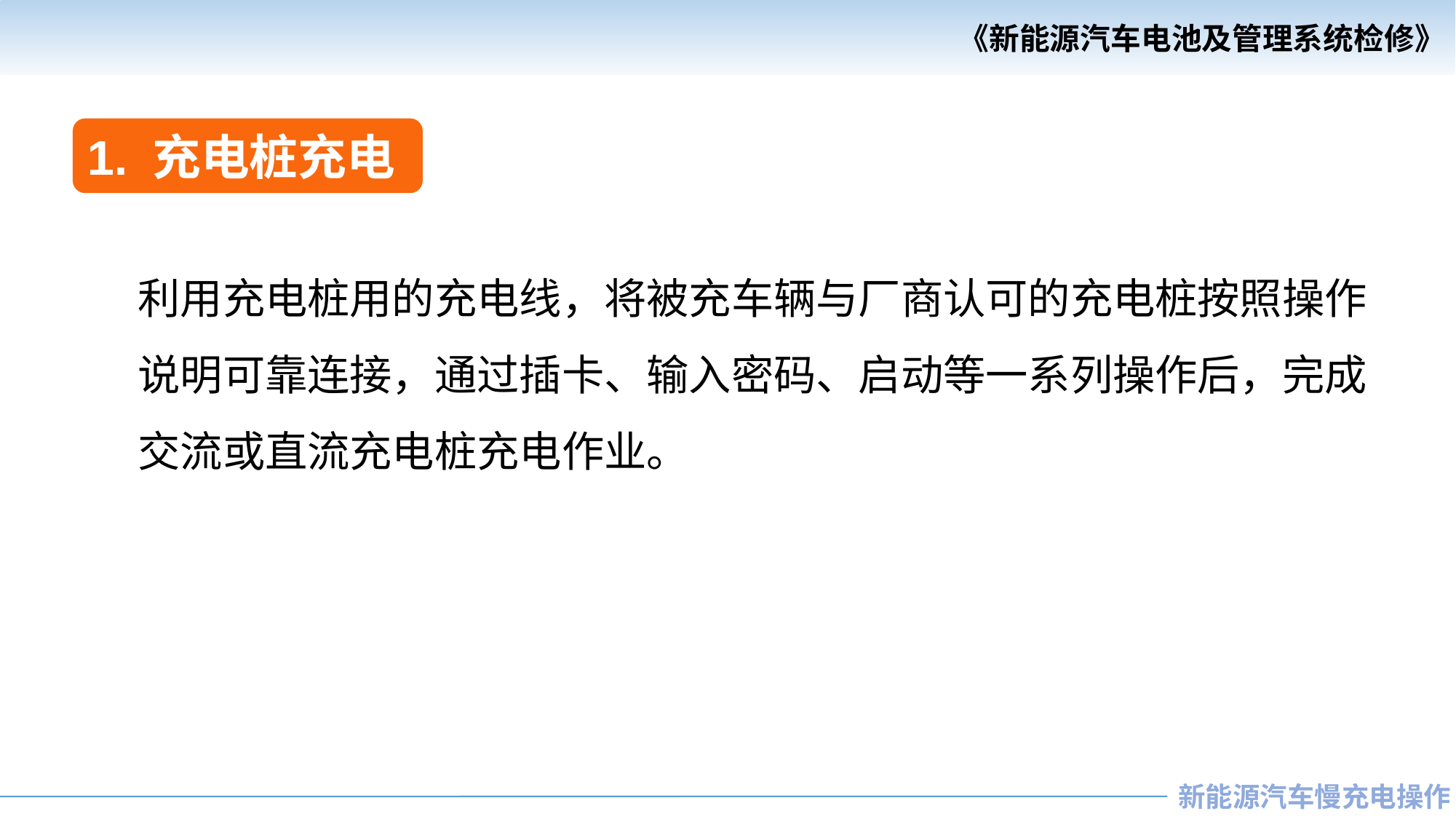

1. 充电桩充电
利用充电桩用的充电线，将被充车辆与厂商认可的充电桩按照操作说明可靠连接，通过插卡、输入密码、启动等一系列操作后，完成交流或直流充电桩充电作业。